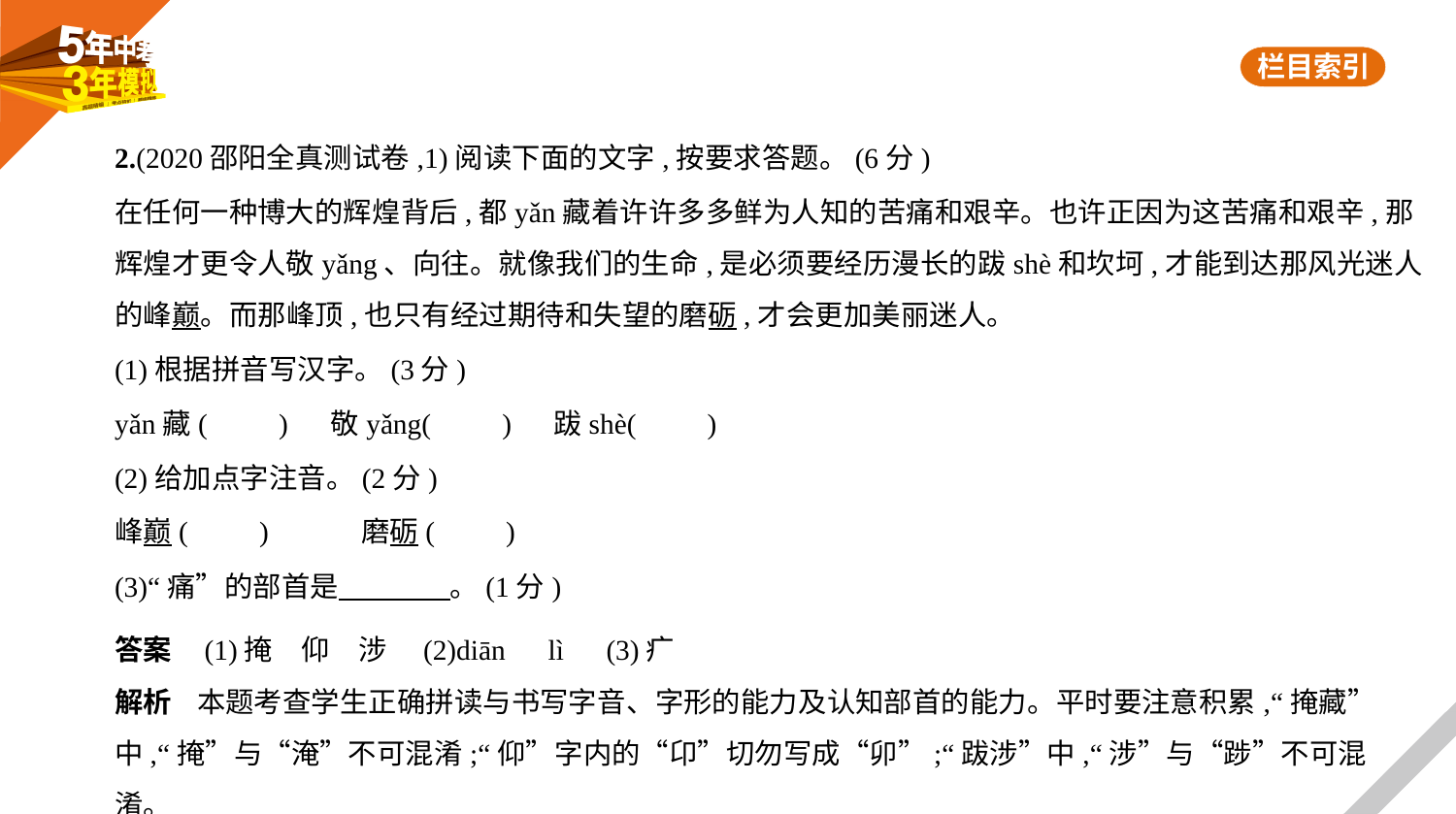

2.(2020邵阳全真测试卷,1)阅读下面的文字,按要求答题。(6分)
在任何一种博大的辉煌背后,都yǎn藏着许许多多鲜为人知的苦痛和艰辛。也许正因为这苦痛和艰辛,那
辉煌才更令人敬yǎng、向往。就像我们的生命,是必须要经历漫长的跋shè和坎坷,才能到达那风光迷人
的峰巅。而那峰顶,也只有经过期待和失望的磨砺,才会更加美丽迷人。
(1)根据拼音写汉字。(3分)
yǎn藏(　　) 　敬yǎng(　　)　 跋shè(　　)
(2)给加点字注音。(2分)
峰巅(　　)　　　磨砺(　　)
(3)“痛”的部首是　　　    。(1分)
答案    (1)掩　仰　涉　(2)diān　lì　(3)疒
解析    本题考查学生正确拼读与书写字音、字形的能力及认知部首的能力。平时要注意积累,“掩藏”
中,“掩”与“淹”不可混淆;“仰”字内的“卬”切勿写成“卯”;“跋涉”中,“涉”与“踄”不可混
淆。